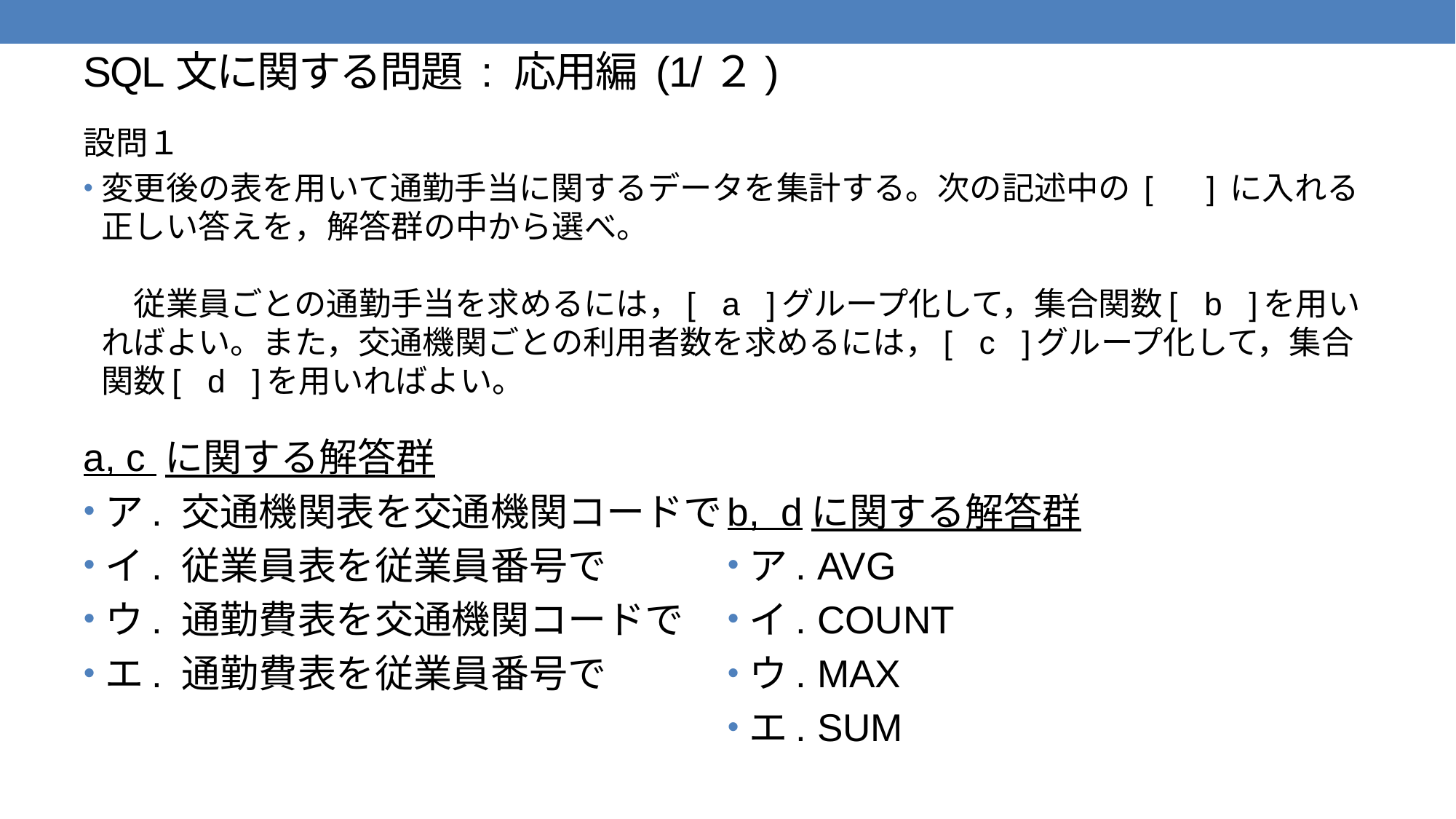

# SQL文に関する問題 : 応用編 (1/２)
設問１
変更後の表を用いて通勤手当に関するデータを集計する。次の記述中の [      ] に入れる正しい答えを，解答群の中から選べ。
　従業員ごとの通勤手当を求めるには，[   a   ]グループ化して，集合関数[   b   ]を用いればよい。また，交通機関ごとの利用者数を求めるには，[   c   ]グループ化して，集合関数[   d   ]を用いればよい。
a, c に関する解答群
ア. 交通機関表を交通機関コードで
イ. 従業員表を従業員番号で
ウ. 通勤費表を交通機関コードで
エ. 通勤費表を従業員番号で

b,  dに関する解答群
ア. AVG
イ. COUNT
ウ. MAX
エ. SUM